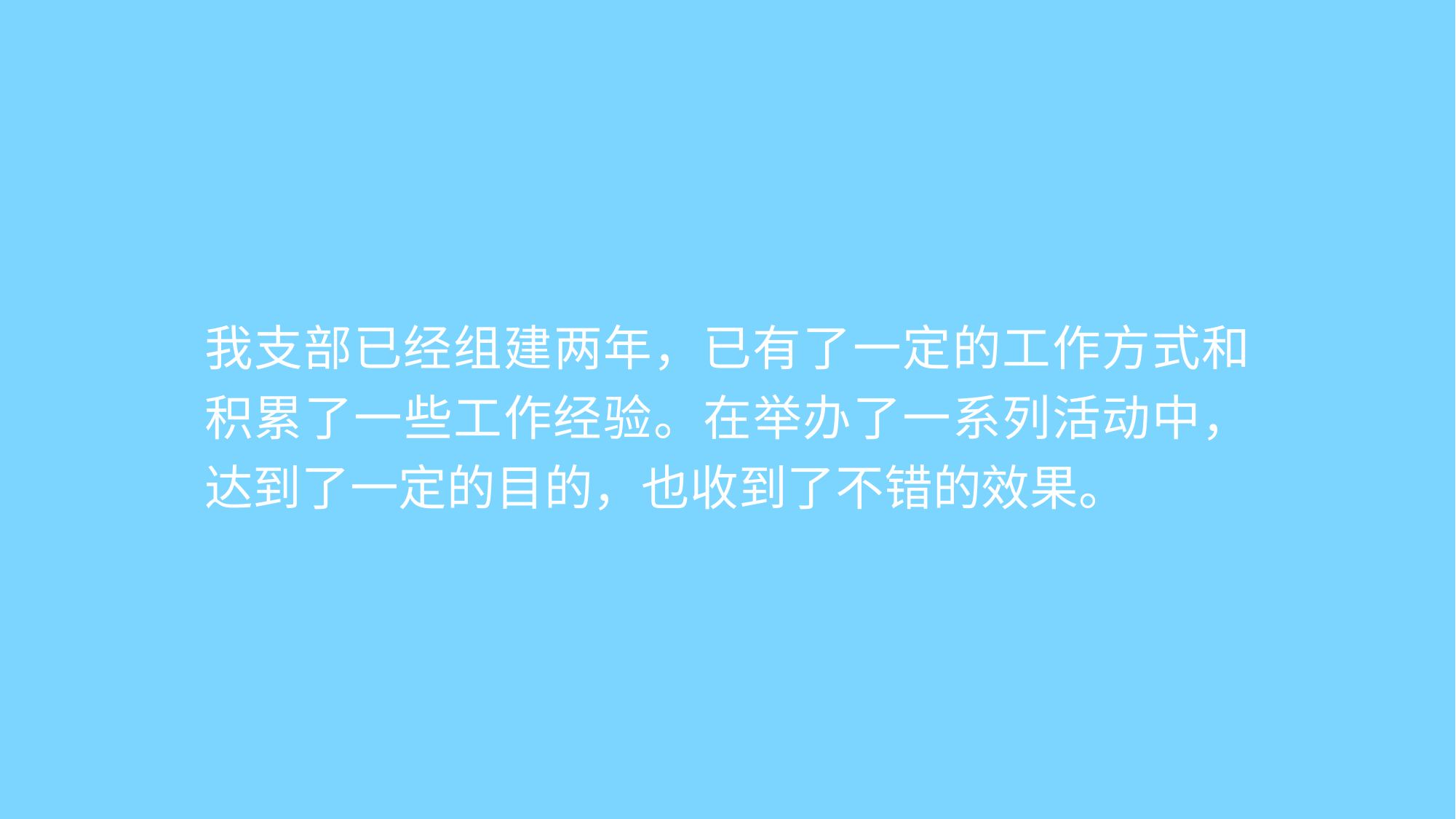

我支部已经组建两年，已有了一定的工作方式和积累了一些工作经验。在举办了一系列活动中，达到了一定的目的，也收到了不错的效果。